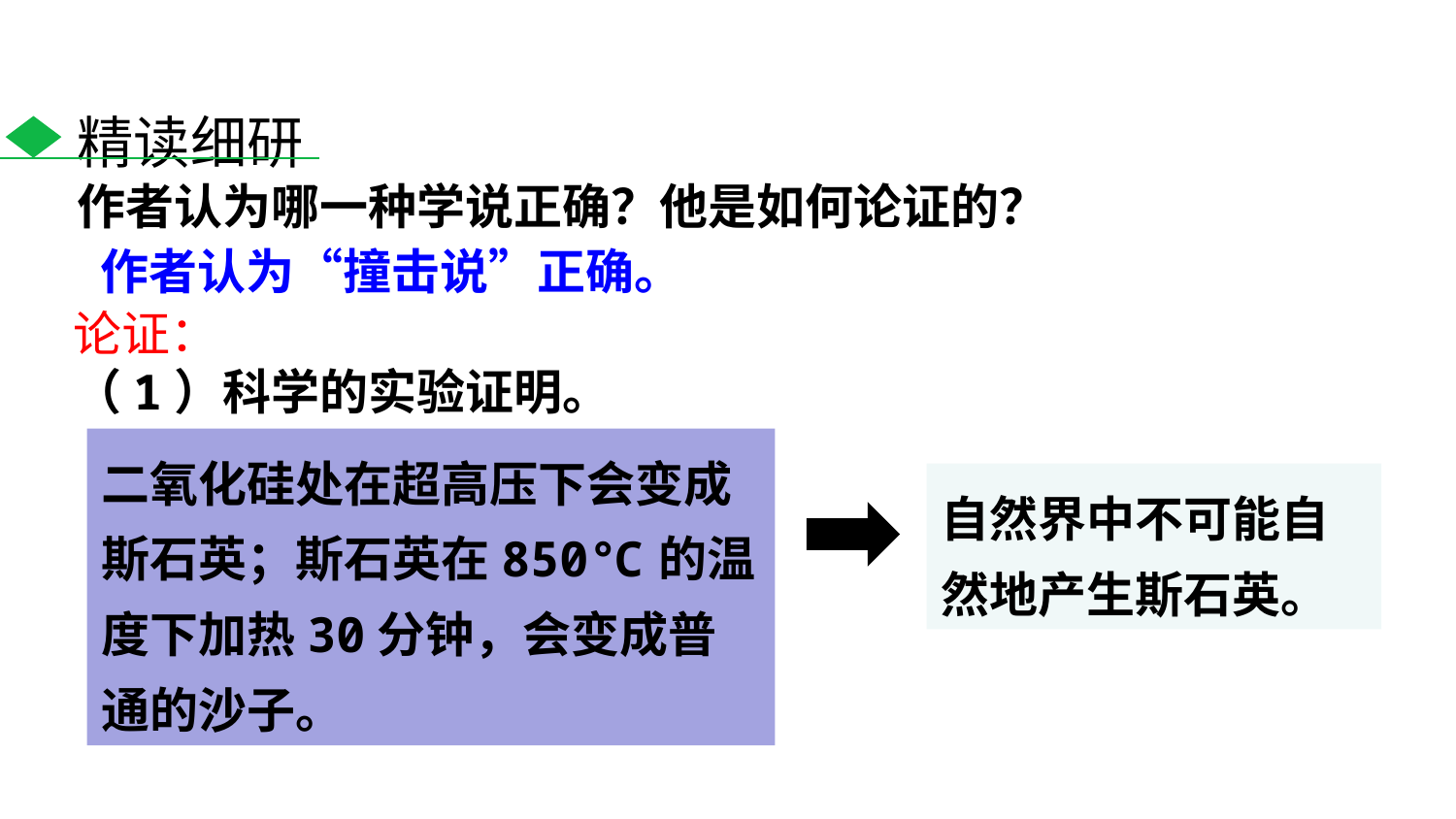

精读细研

作者认为哪一种学说正确？他是如何论证的？
作者认为“撞击说”正确。
论证：
（1）科学的实验证明。
二氧化硅处在超高压下会变成斯石英；斯石英在850℃的温度下加热30分钟，会变成普通的沙子。
自然界中不可能自然地产生斯石英。